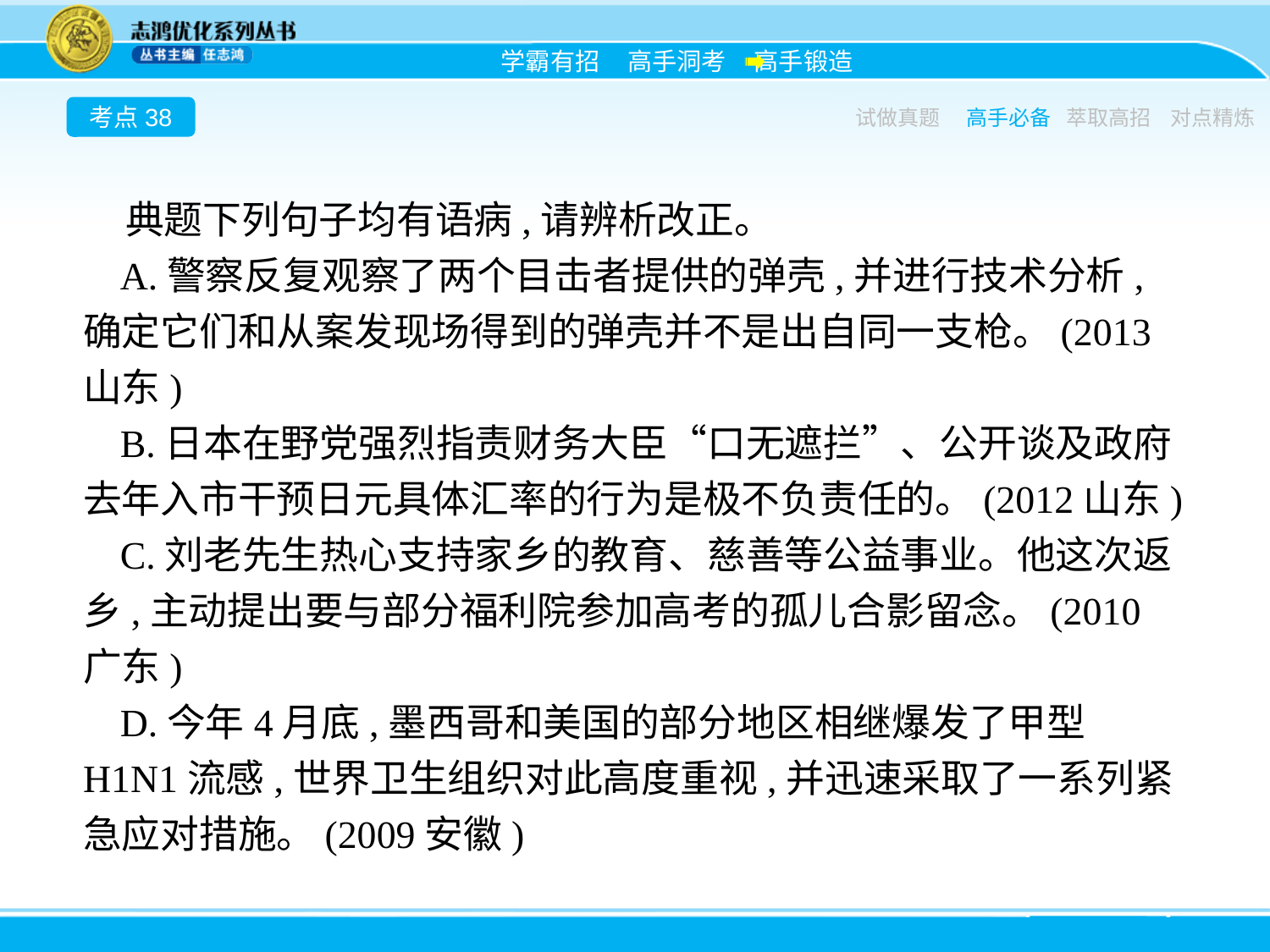

考点38
试做真题
高手必备
萃取高招
对点精炼
典题下列句子均有语病,请辨析改正。
A.警察反复观察了两个目击者提供的弹壳,并进行技术分析,确定它们和从案发现场得到的弹壳并不是出自同一支枪。(2013山东)
B.日本在野党强烈指责财务大臣“口无遮拦”、公开谈及政府去年入市干预日元具体汇率的行为是极不负责任的。(2012山东)
C.刘老先生热心支持家乡的教育、慈善等公益事业。他这次返乡,主动提出要与部分福利院参加高考的孤儿合影留念。(2010广东)
D.今年4月底,墨西哥和美国的部分地区相继爆发了甲型H1N1流感,世界卫生组织对此高度重视,并迅速采取了一系列紧急应对措施。(2009安徽)